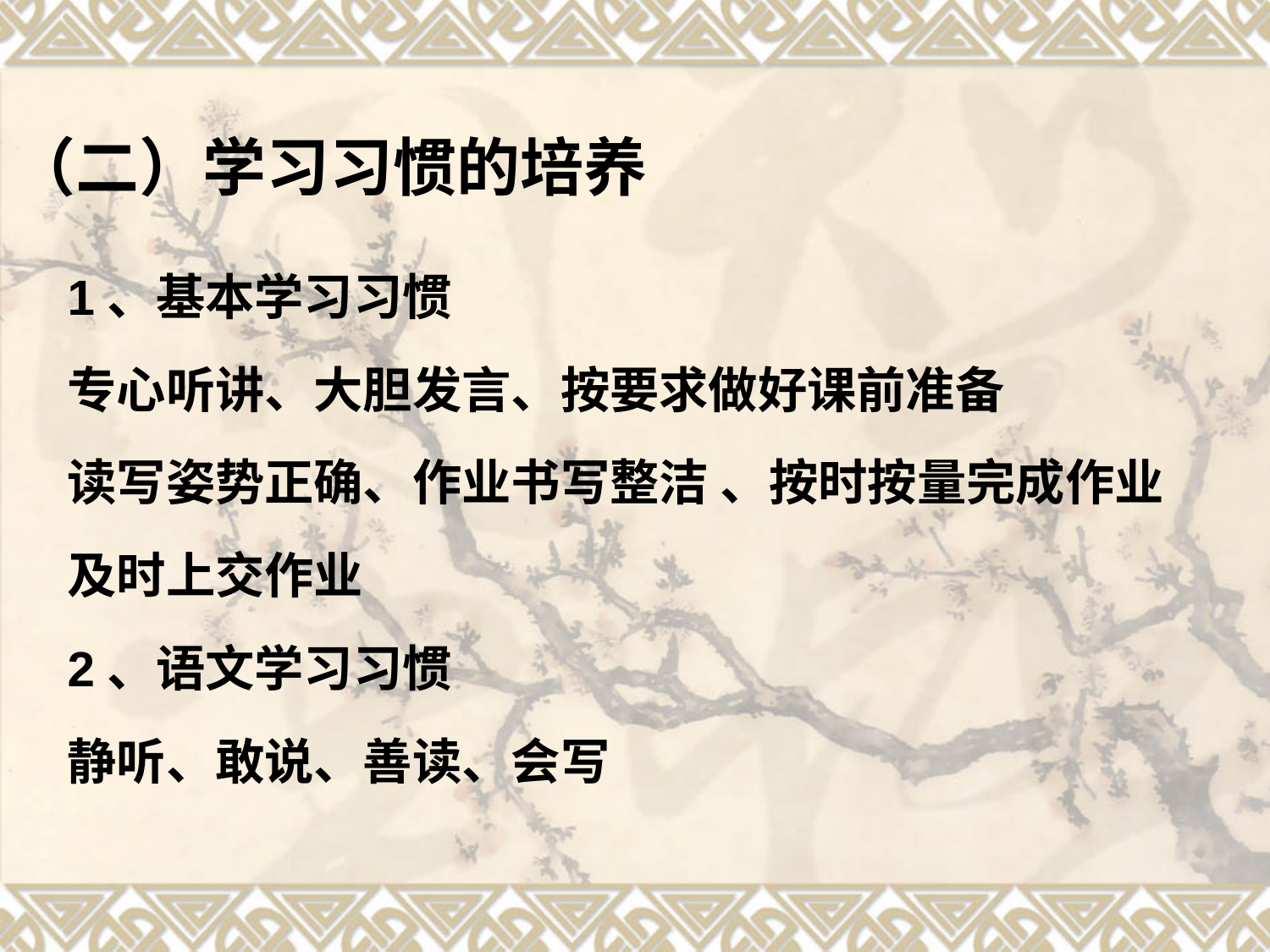

# （二）学习习惯的培养
1、基本学习习惯
专心听讲、大胆发言、按要求做好课前准备
读写姿势正确、作业书写整洁 、按时按量完成作业
及时上交作业
2、语文学习习惯
静听、敢说、善读、会写